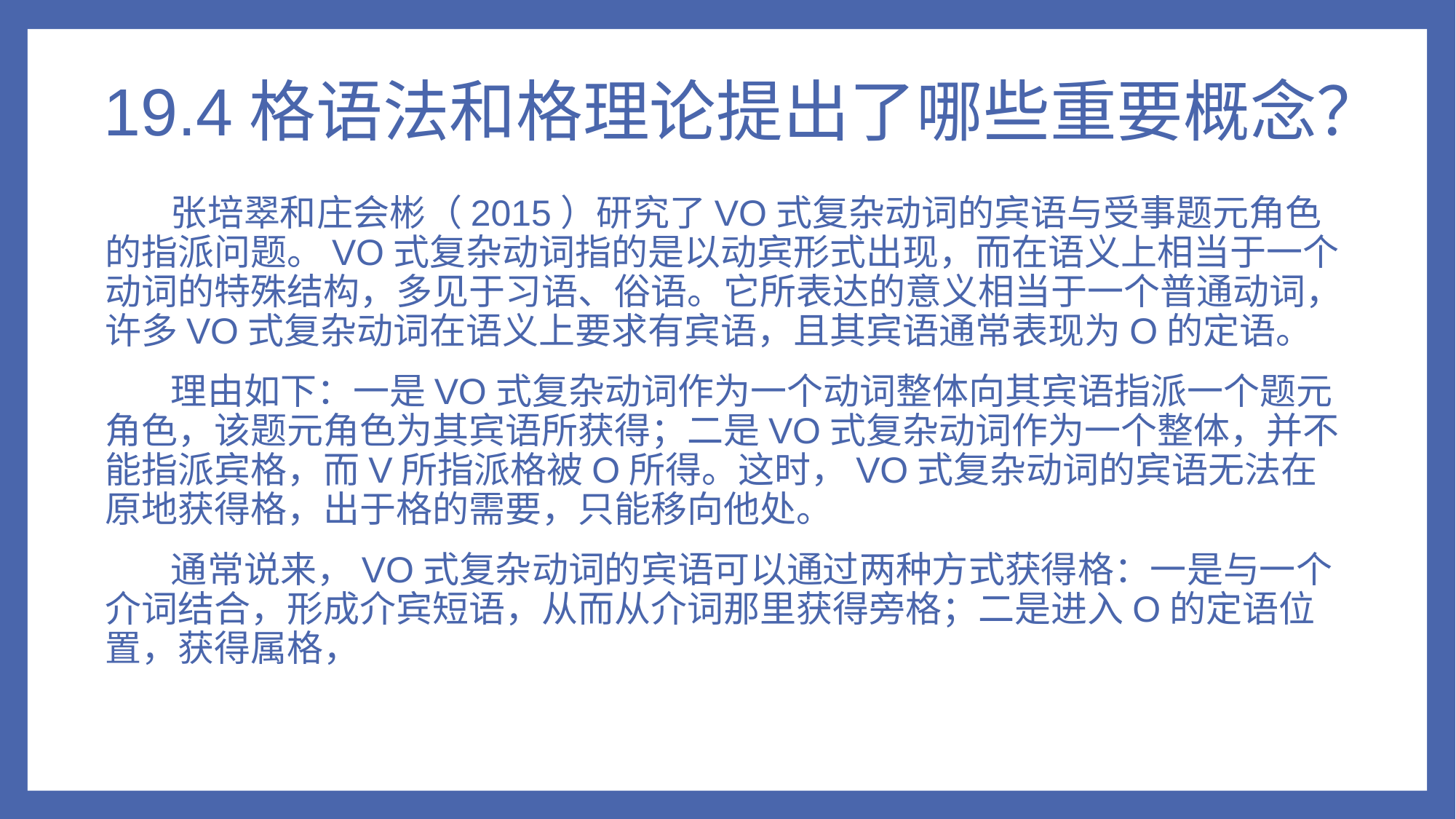

# 19.4格语法和格理论提出了哪些重要概念？
       张培翠和庄会彬（2015）研究了VO式复杂动词的宾语与受事题元角色的指派问题。VO式复杂动词指的是以动宾形式出现，而在语义上相当于一个动词的特殊结构，多见于习语、俗语。它所表达的意义相当于一个普通动词，许多VO式复杂动词在语义上要求有宾语，且其宾语通常表现为O的定语。
       理由如下：一是VO式复杂动词作为一个动词整体向其宾语指派一个题元角色，该题元角色为其宾语所获得；二是VO式复杂动词作为一个整体，并不能指派宾格，而V所指派格被O所得。这时，VO式复杂动词的宾语无法在原地获得格，出于格的需要，只能移向他处。
       通常说来，VO式复杂动词的宾语可以通过两种方式获得格：一是与一个介词结合，形成介宾短语，从而从介词那里获得旁格；二是进入O的定语位置，获得属格，